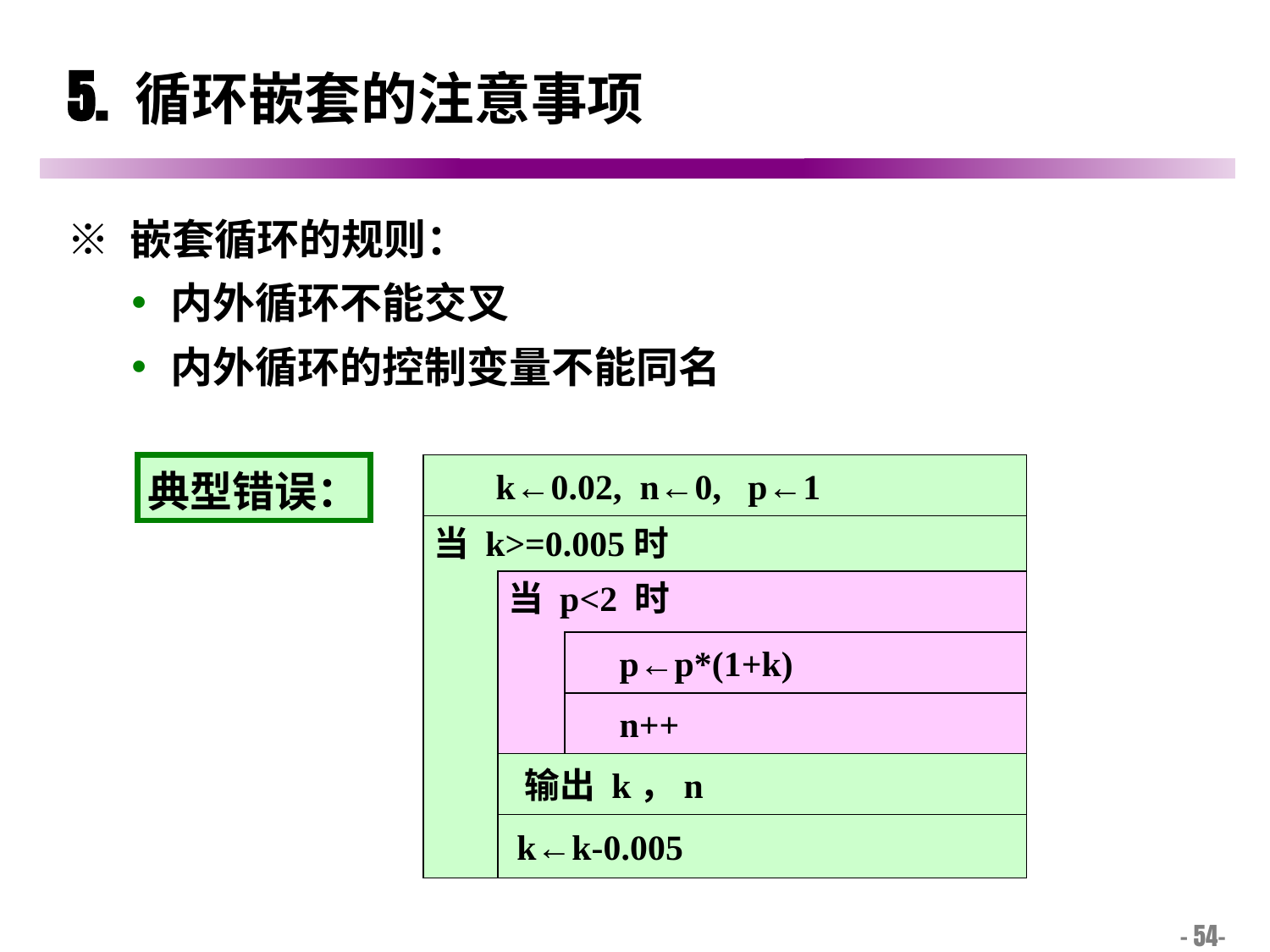

# 5. 循环嵌套的注意事项
※ 嵌套循环的规则：
内外循环不能交叉
内外循环的控制变量不能同名

典型错误：

       k←0.02,  n←0,   p←1
当 k>=0.005时
当 p<2 时

     p←p*(1+k)
     n++
 输出 k，n
 k←k-0.005
 - 54-